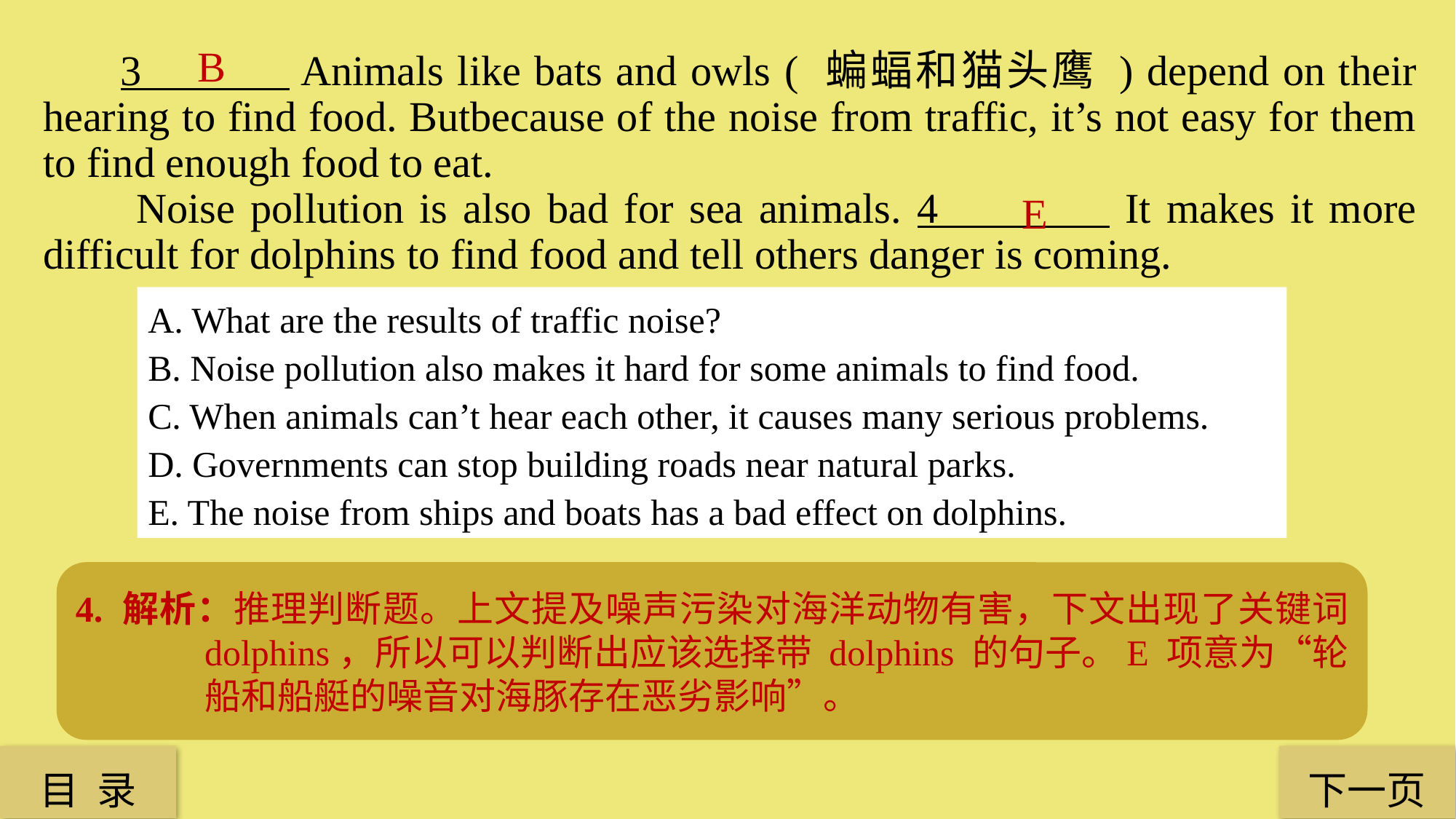

B
      3            Animals like bats and owls ( 蝙蝠和猫头鹰 ) depend on their hearing to find food. Butbecause of the noise from traffic, it’s not easy for them to find enough food to eat.
      Noise pollution is also bad for sea animals. 4            It makes it more difficult for dolphins to find food and tell others danger is coming.
E
A. What are the results of traffic noise?
B. Noise pollution also makes it hard for some animals to find food.
C. When animals can’t hear each other, it causes many serious problems.
D. Governments can stop building roads near natural parks.
E. The noise from ships and boats has a bad effect on dolphins.
3. 解析：细节推理题。下文提及 Animals like bats and owls depend on their hearing to find food，可知像蝙蝠与猫头鹰这样的动物是靠听力去找食物的，所以这一段的关键词就是find food，意为“噪声污染还会让一些动物难以寻找它们的食物”。
4. 解析：推理判断题。上文提及噪声污染对海洋动物有害，下文出现了关键词 dolphins，所以可以判断出应该选择带 dolphins 的句子。E 项意为“轮船和船艇的噪音对海豚存在恶劣影响”。